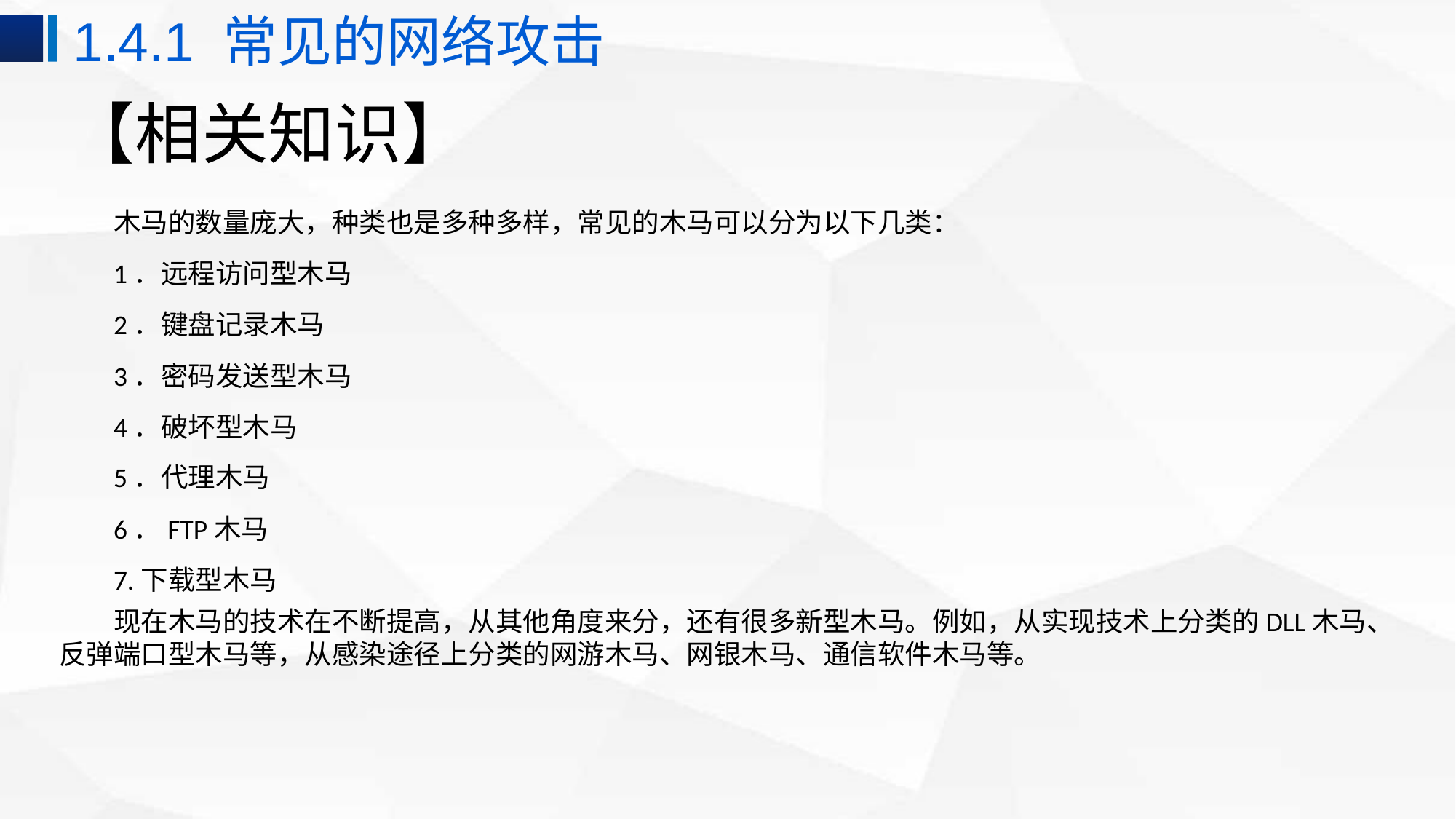

1.4.1 常见的网络攻击

# 【相关知识】
木马的数量庞大，种类也是多种多样，常见的木马可以分为以下几类：
1．远程访问型木马
2．键盘记录木马
3．密码发送型木马
4．破坏型木马
5．代理木马
6．FTP木马
7.下载型木马
现在木马的技术在不断提高，从其他角度来分，还有很多新型木马。例如，从实现技术上分类的DLL木马、反弹端口型木马等，从感染途径上分类的网游木马、网银木马、通信软件木马等。